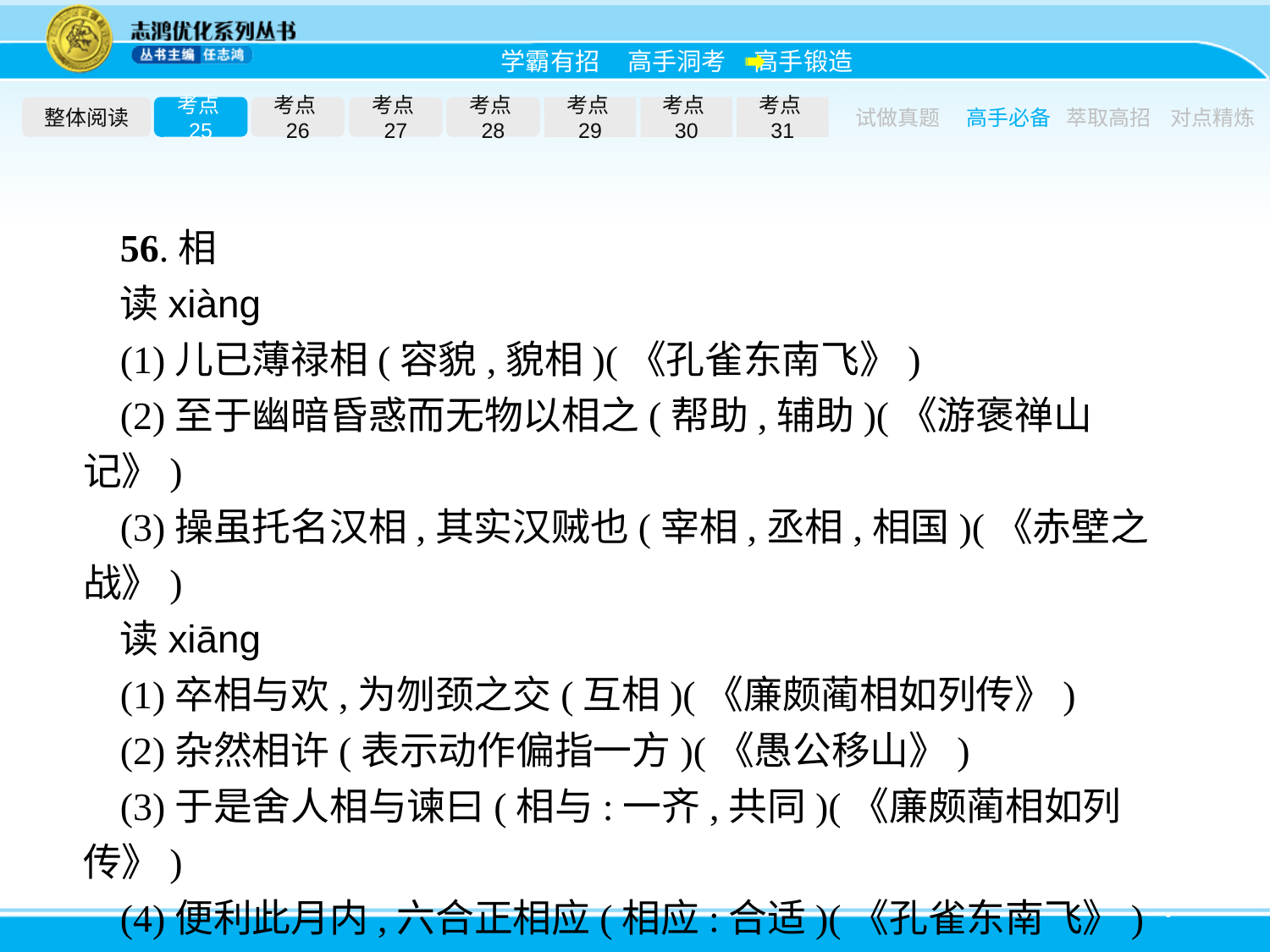

整体阅读
考点25
考点26
考点27
考点28
考点29
考点30
考点31
试做真题
高手必备
萃取高招
对点精炼
56.相
读xiànɡ
(1)儿已薄禄相(容貌,貌相)(《孔雀东南飞》)
(2)至于幽暗昏惑而无物以相之(帮助,辅助)(《游褒禅山记》)
(3)操虽托名汉相,其实汉贼也(宰相,丞相,相国)(《赤壁之战》)
读xiānɡ
(1)卒相与欢,为刎颈之交(互相)(《廉颇蔺相如列传》)
(2)杂然相许(表示动作偏指一方)(《愚公移山》)
(3)于是舍人相与谏曰(相与:一齐,共同)(《廉颇蔺相如列传》)
(4)便利此月内,六合正相应(相应:合适)(《孔雀东南飞》)